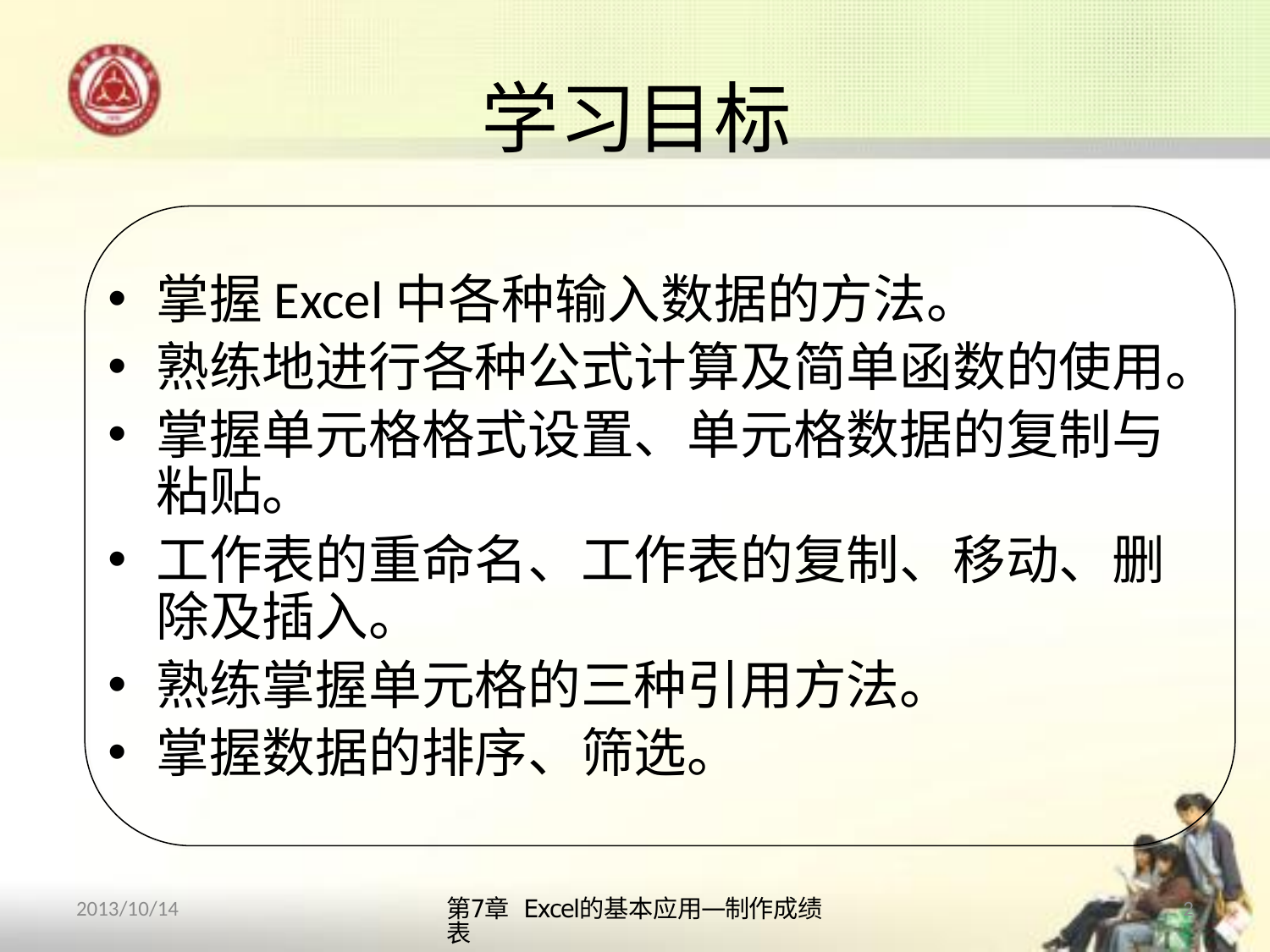

# 学习目标

掌握Excel中各种输入数据的方法。
熟练地进行各种公式计算及简单函数的使用。
掌握单元格格式设置、单元格数据的复制与粘贴。
工作表的重命名、工作表的复制、移动、删除及插入。
熟练掌握单元格的三种引用方法。
掌握数据的排序、筛选。
第7章  Excel的基本应用—制作成绩表
2
2013/10/14